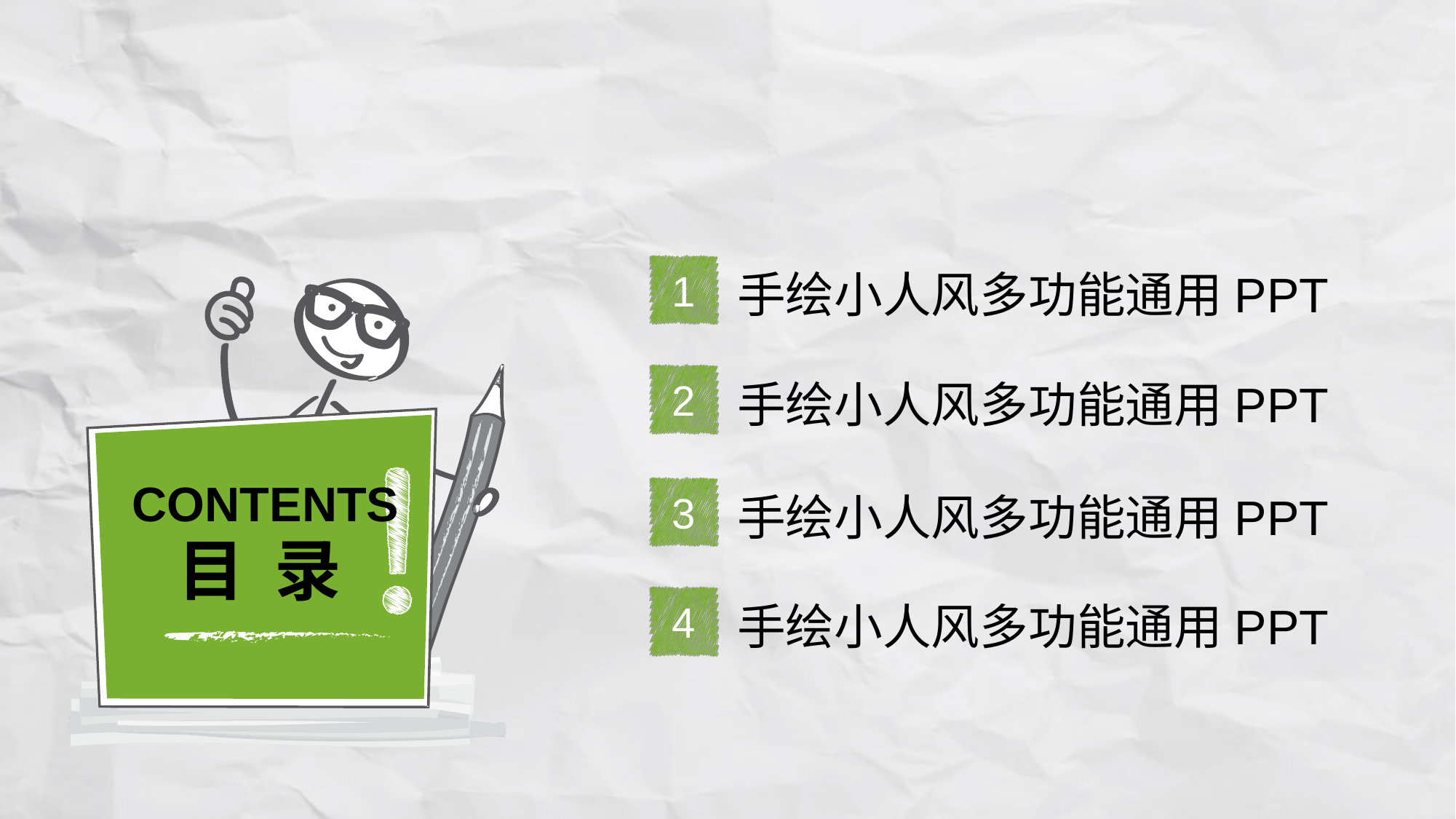

1
手绘小人风多功能通用PPT

2
手绘小人风多功能通用PPT
CONTENTS
3
手绘小人风多功能通用PPT
目  录
4
手绘小人风多功能通用PPT